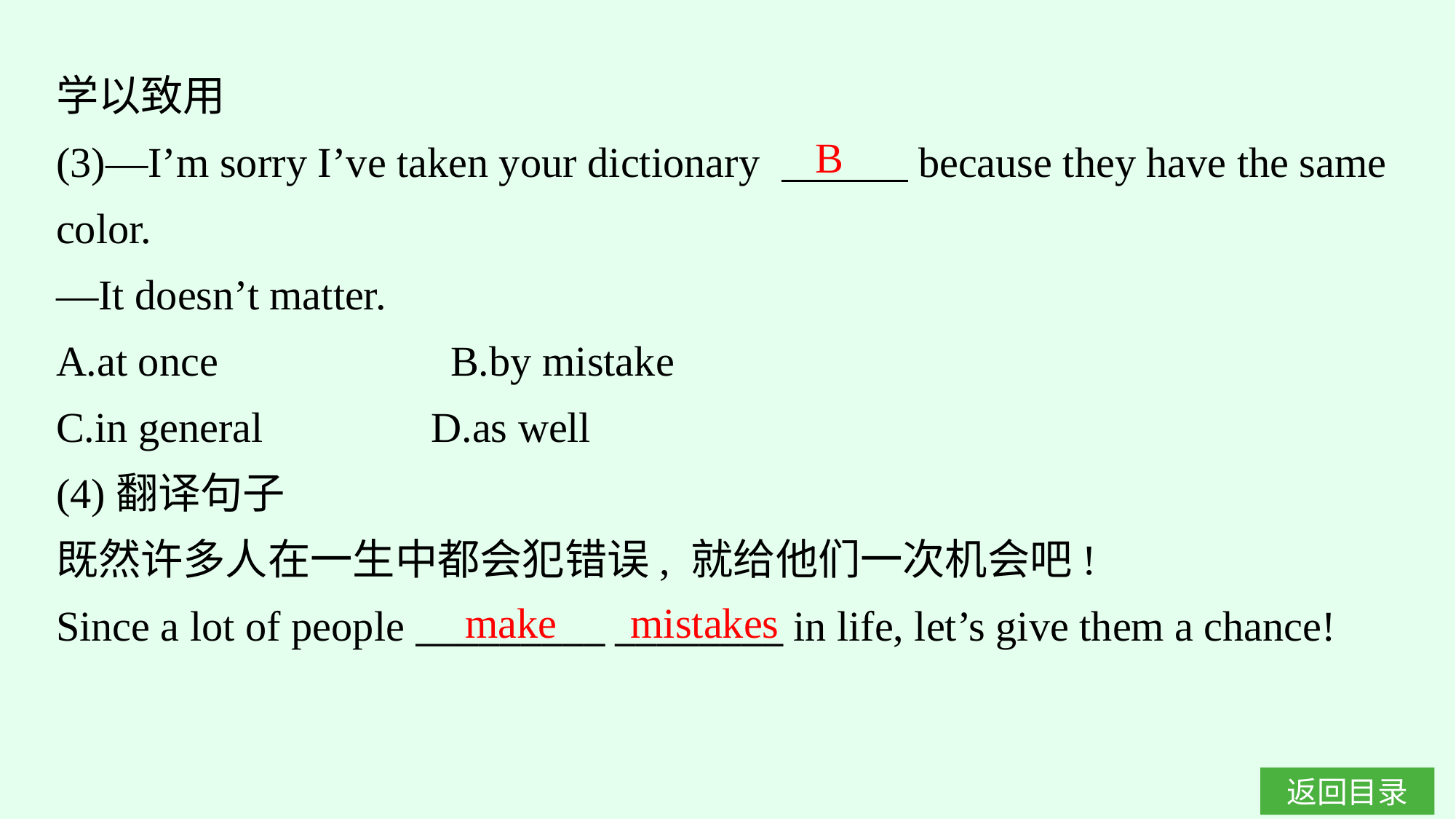

学以致用
(3)—I’m sorry I’ve taken your dictionary 　　　because they have the same color.
—It doesn’t matter.
A.at once　　　　　B.by mistake
C.in general		D.as well
(4)翻译句子
既然许多人在一生中都会犯错误, 就给他们一次机会吧!
Since a lot of people _________ ________ in life, let’s give them a chance!
B
make       mistakes